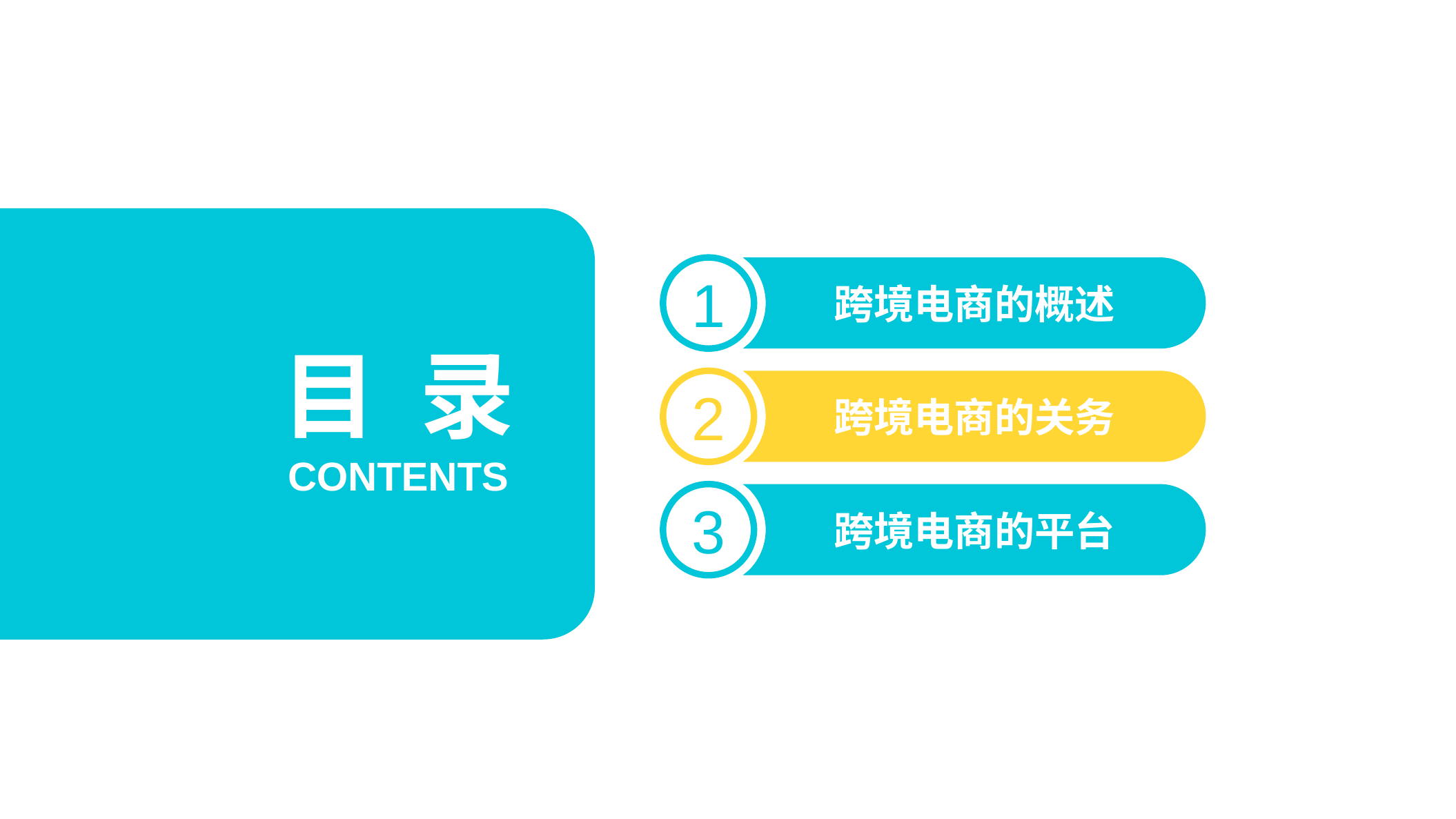

1
跨境电商的概述
目  录
2
跨境电商的关务
CONTENTS
3
跨境电商的平台